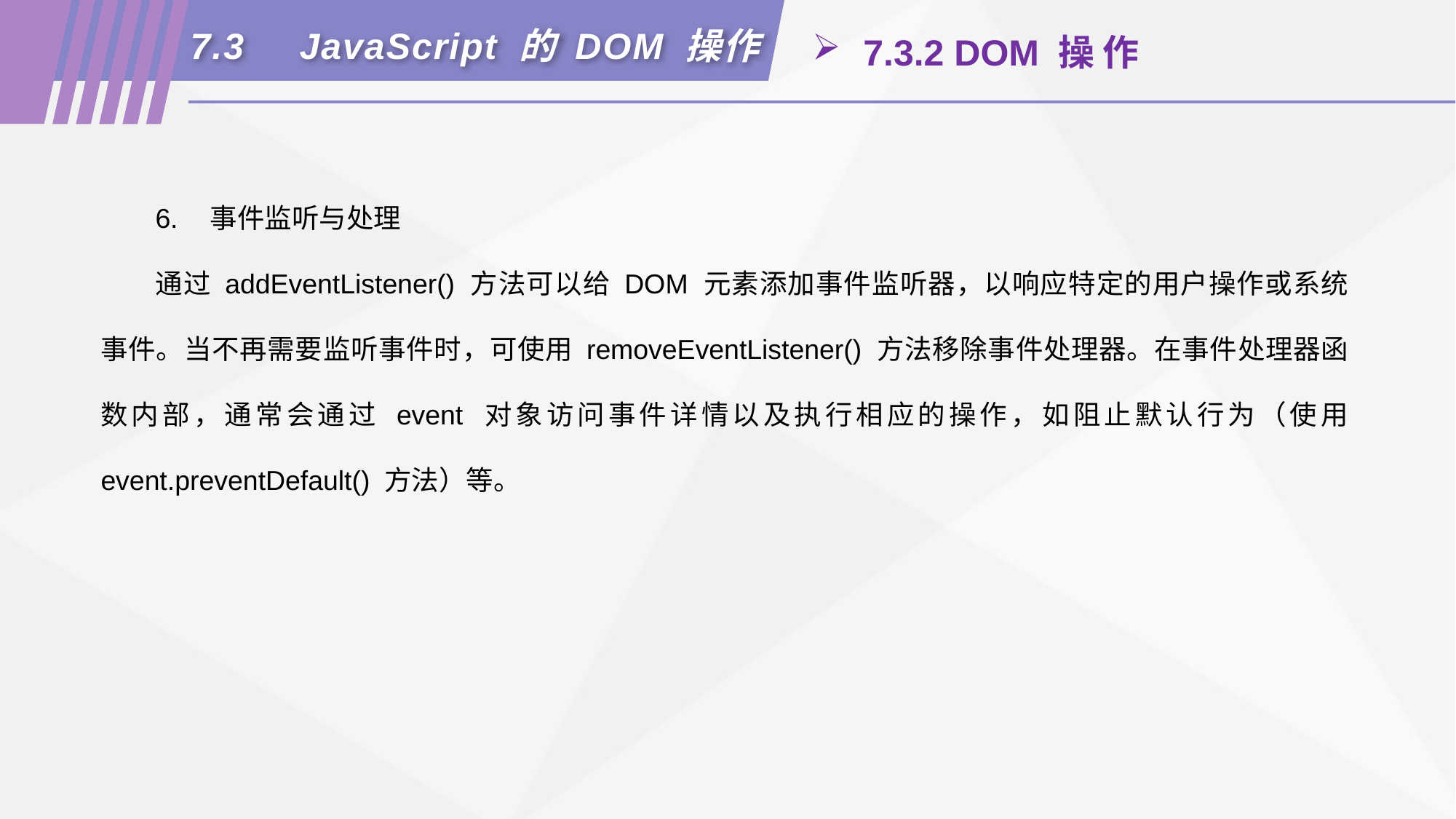

7.3	JavaScript 的 DOM 操作
 7.3.2 DOM 操 作
6.	事件监听与处理
通过 addEventListener() 方法可以给 DOM 元素添加事件监听器，以响应特定的用户操作或系统事件。当不再需要监听事件时，可使用 removeEventListener() 方法移除事件处理器。在事件处理器函数内部，通常会通过 event 对象访问事件详情以及执行相应的操作，如阻止默认行为（使用 event.preventDefault() 方法）等。